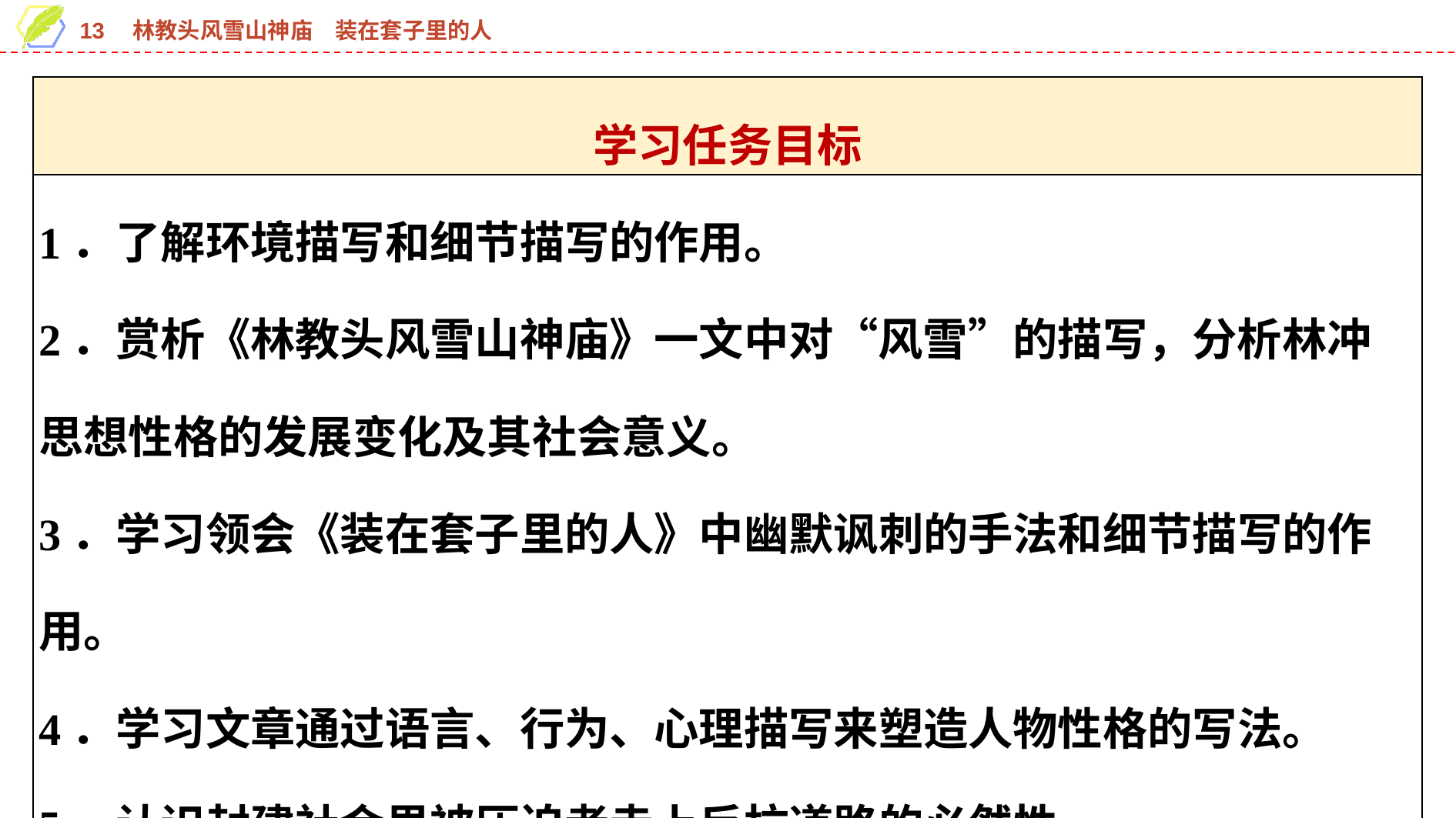

| 学习任务目标 |
| --- |
| 1．了解环境描写和细节描写的作用。 2．赏析《林教头风雪山神庙》一文中对“风雪”的描写，分析林冲思想性格的发展变化及其社会意义。 3．学习领会《装在套子里的人》中幽默讽刺的手法和细节描写的作用。 4．学习文章通过语言、行为、心理描写来塑造人物性格的写法。 5．认识封建社会里被压迫者走上反抗道路的必然性。 6．正确认识别里科夫的人物形象及其时代意义，体会俄国沙皇专制统治的反动与黑暗。 |